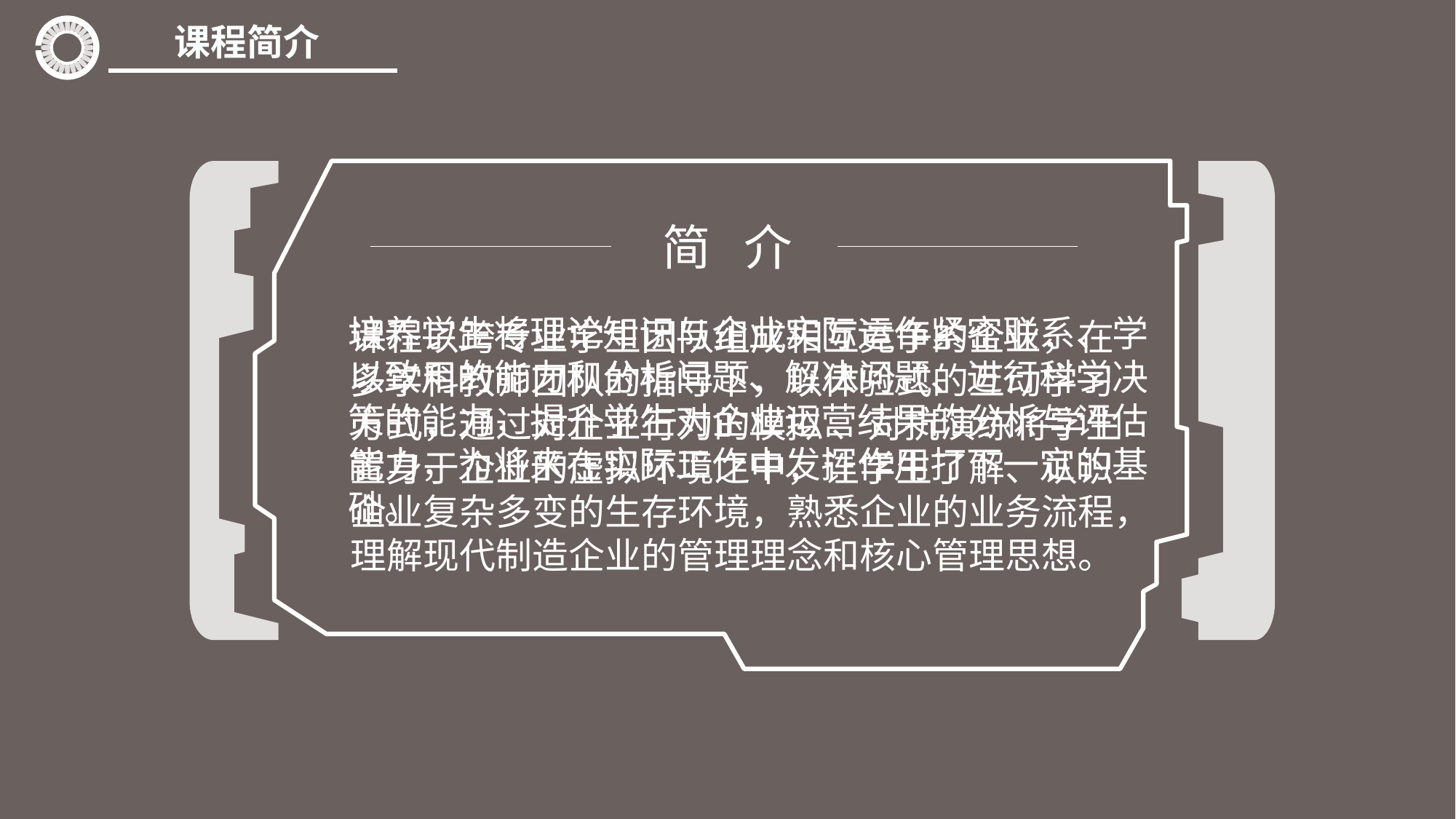

课程简介

简   介

课程以跨专业学生团队组成相互竞争的企业，在多学科教师团队的指导下，以体验式的互动学习方式，通过对企业行为的模拟 、对抗演练将学生置身于企业的虚拟环境之中，让学生了解、认识企业复杂多变的生存环境，熟悉企业的业务流程，理解现代制造企业的管理理念和核心管理思想。
培养学生将理论知识与企业实际运作紧密联系、学以致用的能力和分析问题、解决问题、进行科学决策的能力，提升学生对企业运营结果的分析与评估能力，为将来在实际工作中发挥作用打下一定的基础。